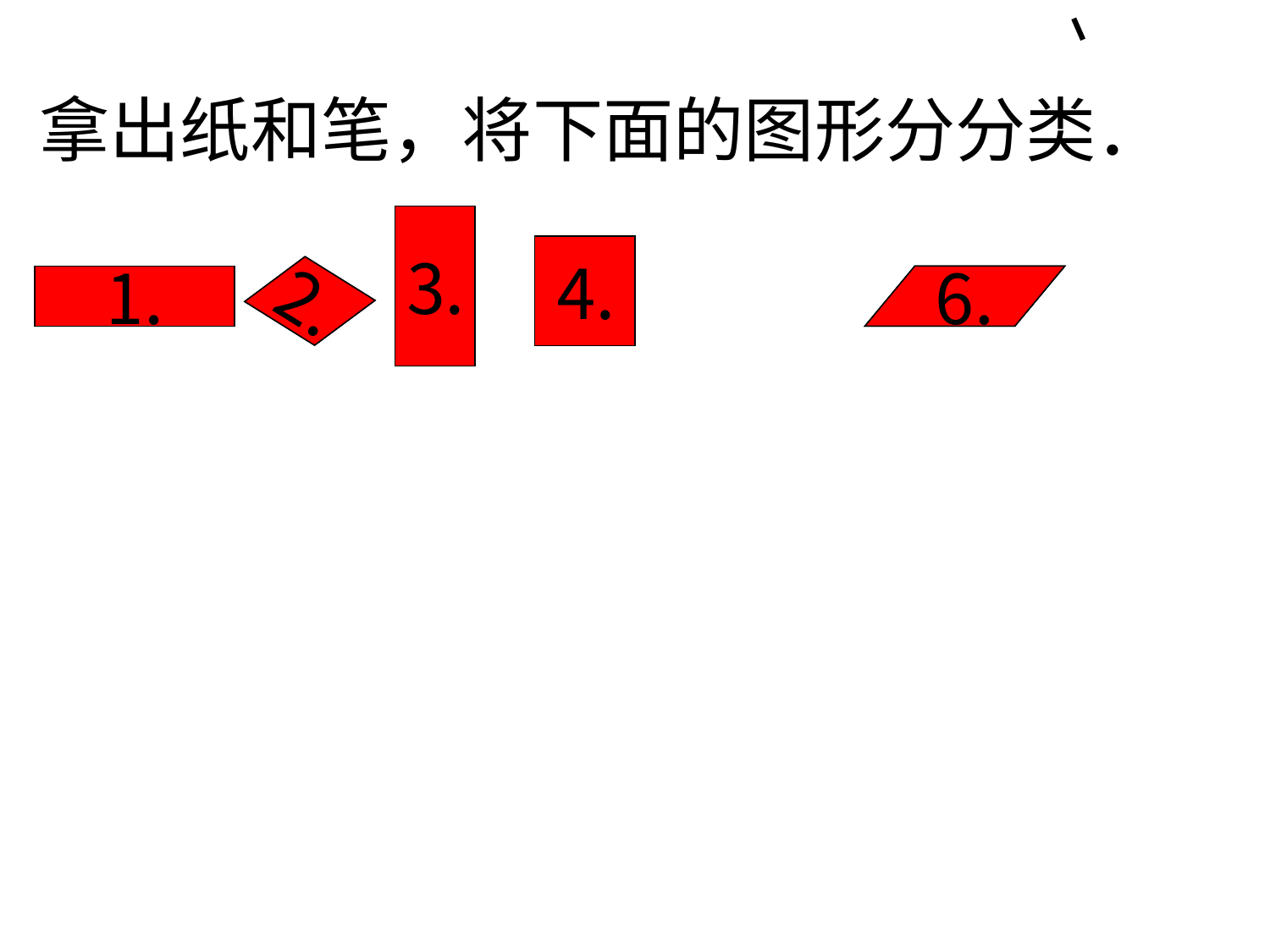

# 拿出纸和笔，将下面的图形分分类．
⒊

⒋
⒋
⒋
⒈
⒈
⒉
⒉
⒍
⒍